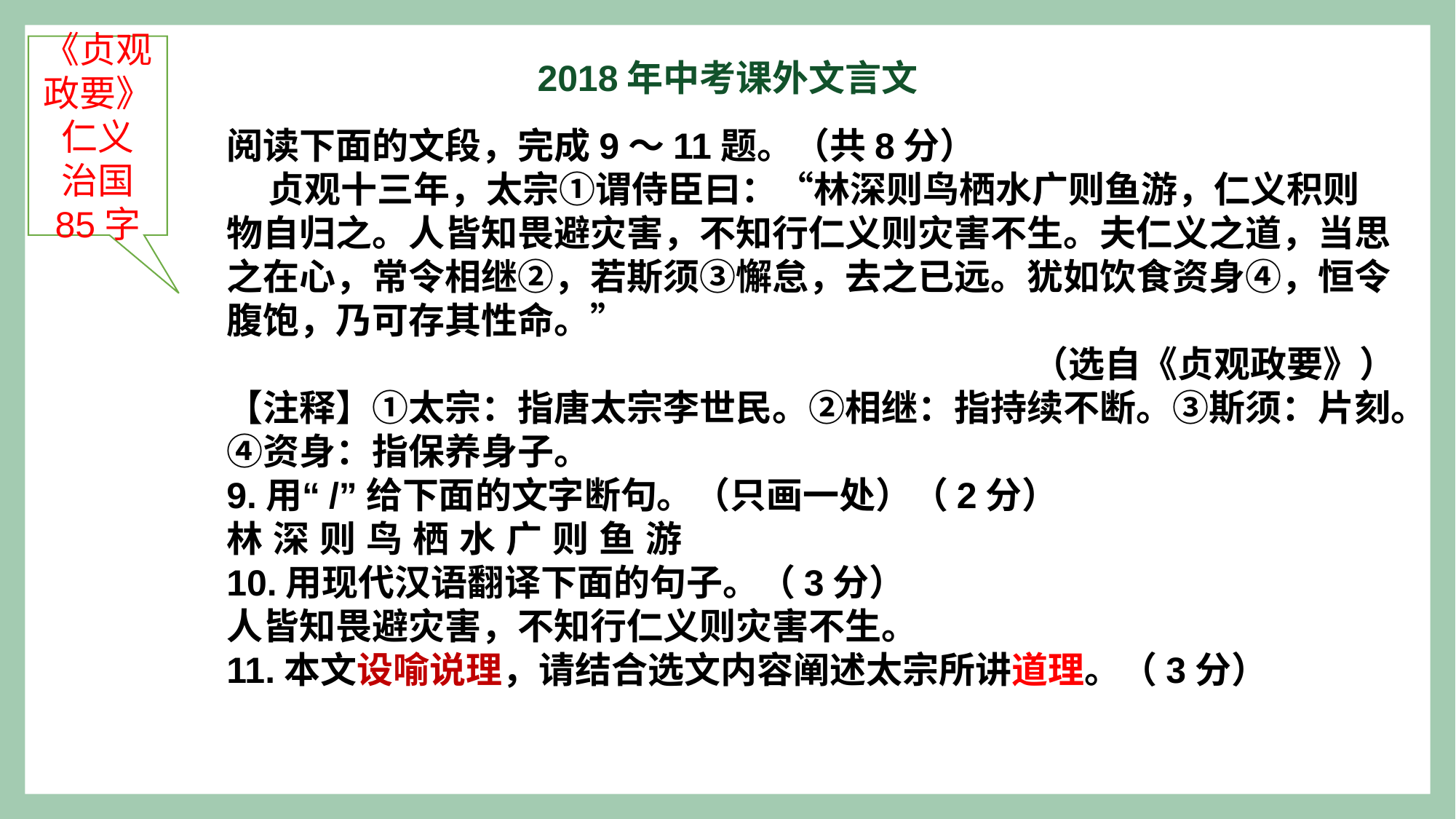

《贞观政要》仁义 治国
85字
2018年中考课外文言文
阅读下面的文段，完成9～11题。（共8分）
    贞观十三年，太宗①谓侍臣曰：“林深则鸟栖水广则鱼游，仁义积则物自归之。人皆知畏避灾害，不知行仁义则灾害不生。夫仁义之道，当思之在心，常令相继②，若斯须③懈怠，去之已远。犹如饮食资身④，恒令腹饱，乃可存其性命。”
（选自《贞观政要》）
【注释】①太宗：指唐太宗李世民。②相继：指持续不断。③斯须：片刻。④资身：指保养身子。
9.用“/”给下面的文字断句。（只画一处）（2分）
林 深 则 鸟 栖 水 广 则 鱼 游
10.用现代汉语翻译下面的句子。（3分）
人皆知畏避灾害，不知行仁义则灾害不生。
11.本文设喻说理，请结合选文内容阐述太宗所讲道理。（3分）